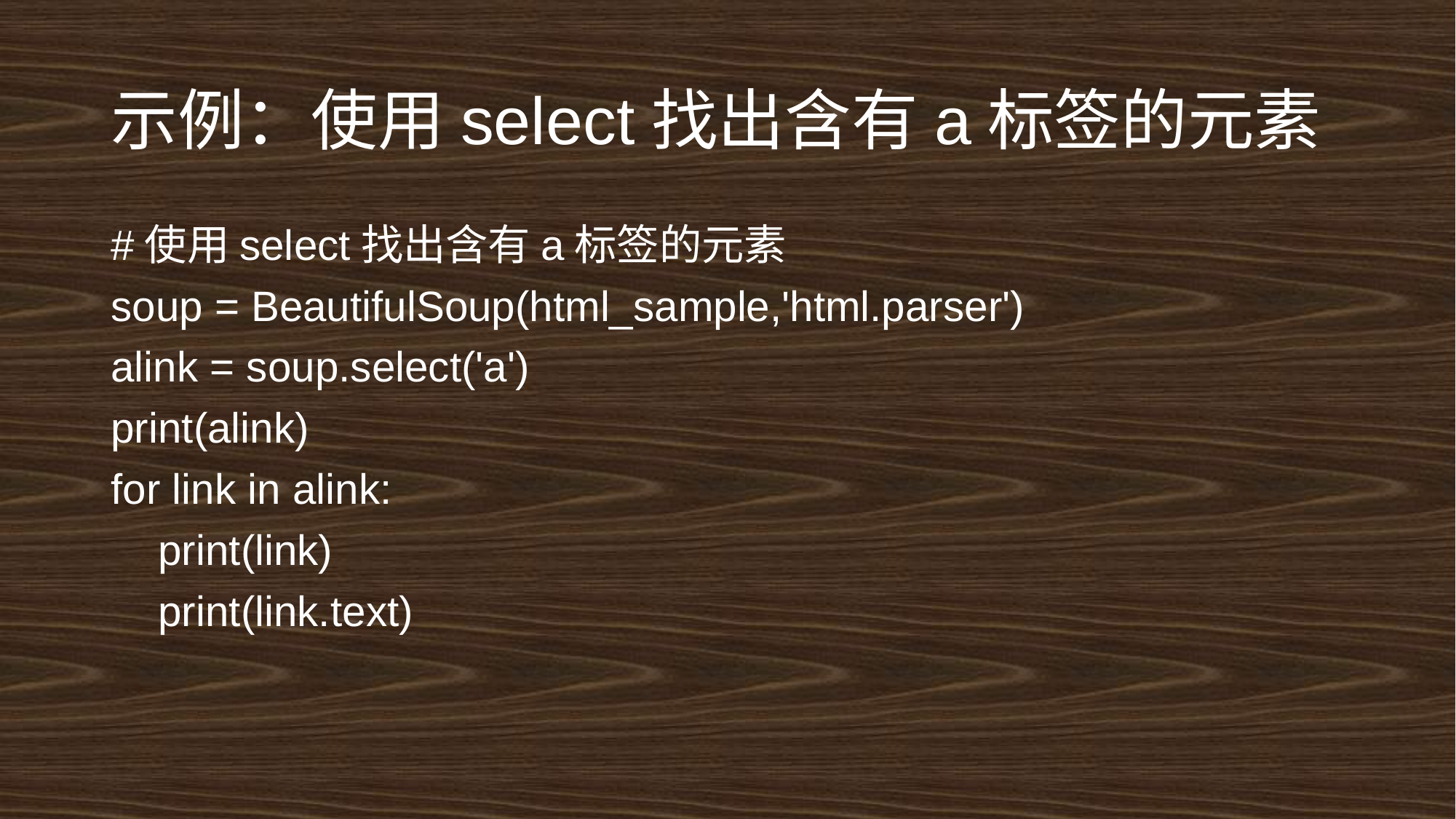

# 示例：使用select找出含有a标签的元素
#使用select找出含有a标签的元素
soup = BeautifulSoup(html_sample,'html.parser')
alink = soup.select('a')
print(alink)
for link in alink:
    print(link)
    print(link.text)